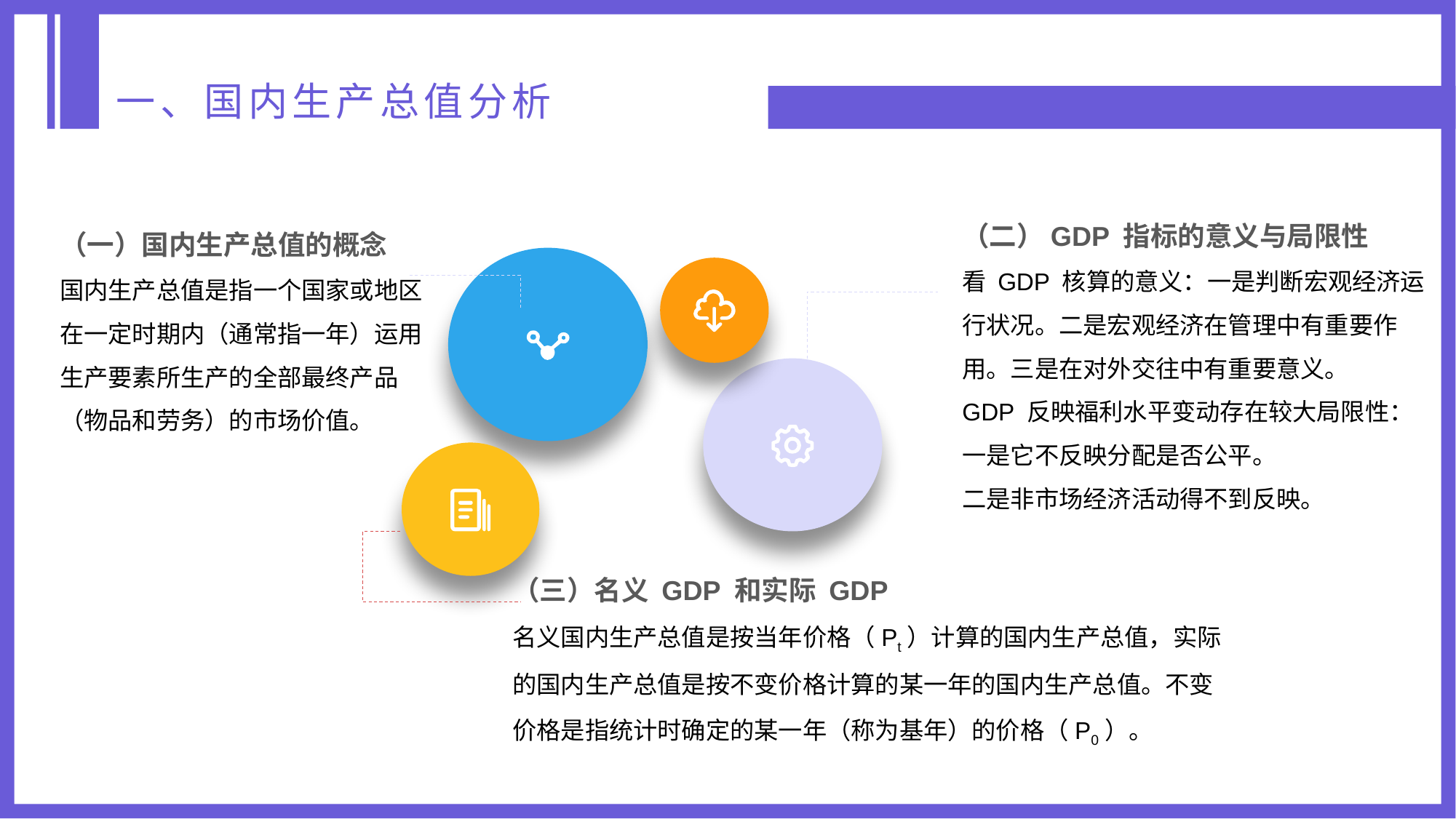

一、国内生产总值分析
（二）GDP 指标的意义与局限性
看 GDP 核算的意义：一是判断宏观经济运行状况。二是宏观经济在管理中有重要作用。三是在对外交往中有重要意义。
GDP 反映福利水平变动存在较大局限性：
一是它不反映分配是否公平。
二是非市场经济活动得不到反映。
（一）国内生产总值的概念
国内生产总值是指一个国家或地区在一定时期内（通常指一年）运用生产要素所生产的全部最终产品（物品和劳务）的市场价值。

（三）名义 GDP 和实际 GDP
名义国内生产总值是按当年价格（Pt）计算的国内生产总值，实际的国内生产总值是按不变价格计算的某一年的国内生产总值。不变价格是指统计时确定的某一年（称为基年）的价格（P0）。